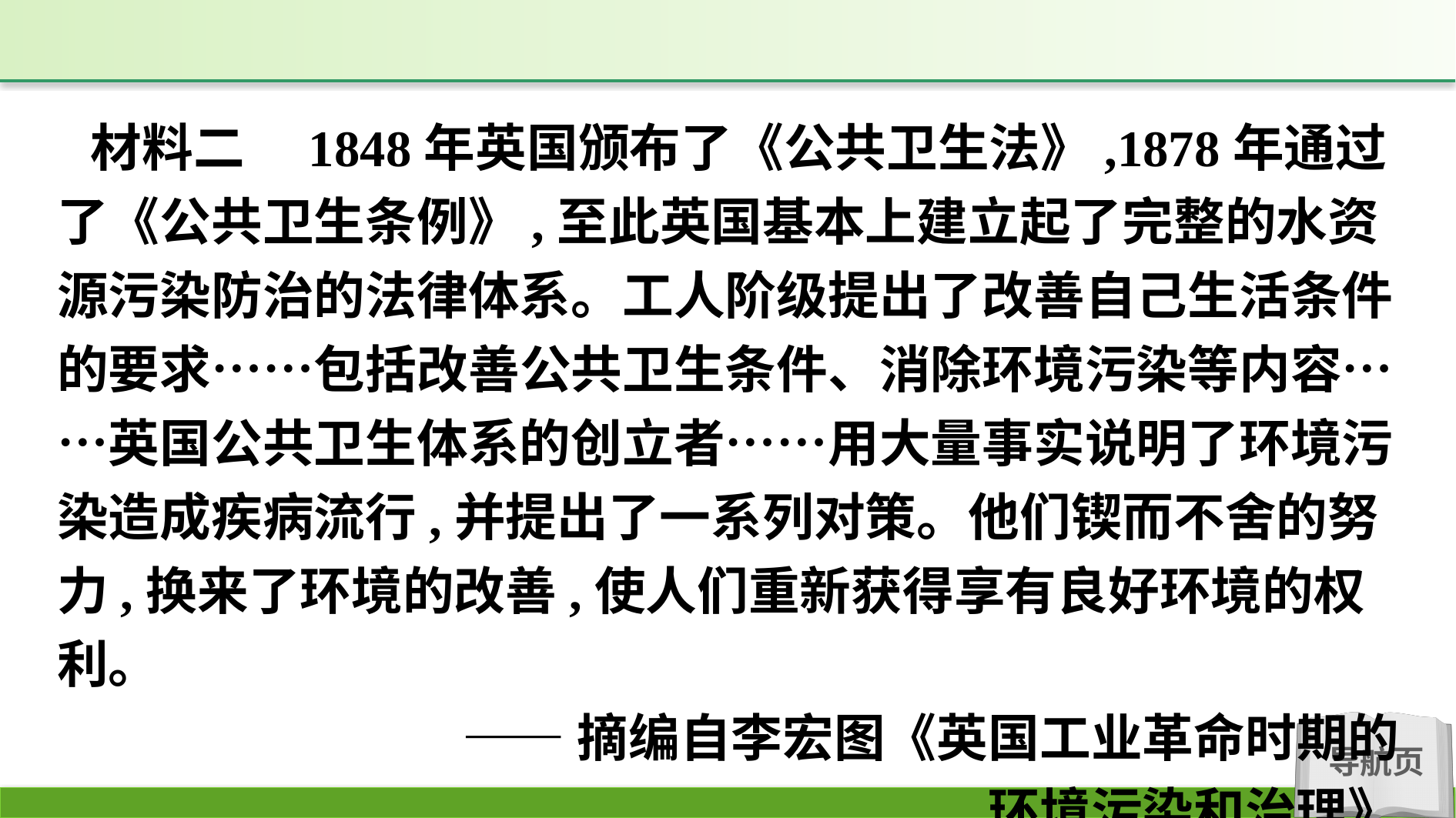

材料二　1848年英国颁布了《公共卫生法》,1878年通过了《公共卫生条例》,至此英国基本上建立起了完整的水资源污染防治的法律体系。工人阶级提出了改善自己生活条件的要求……包括改善公共卫生条件、消除环境污染等内容……英国公共卫生体系的创立者……用大量事实说明了环境污染造成疾病流行,并提出了一系列对策。他们锲而不舍的努力,换来了环境的改善,使人们重新获得享有良好环境的权利。
——摘编自李宏图《英国工业革命时期的
环境污染和治理》